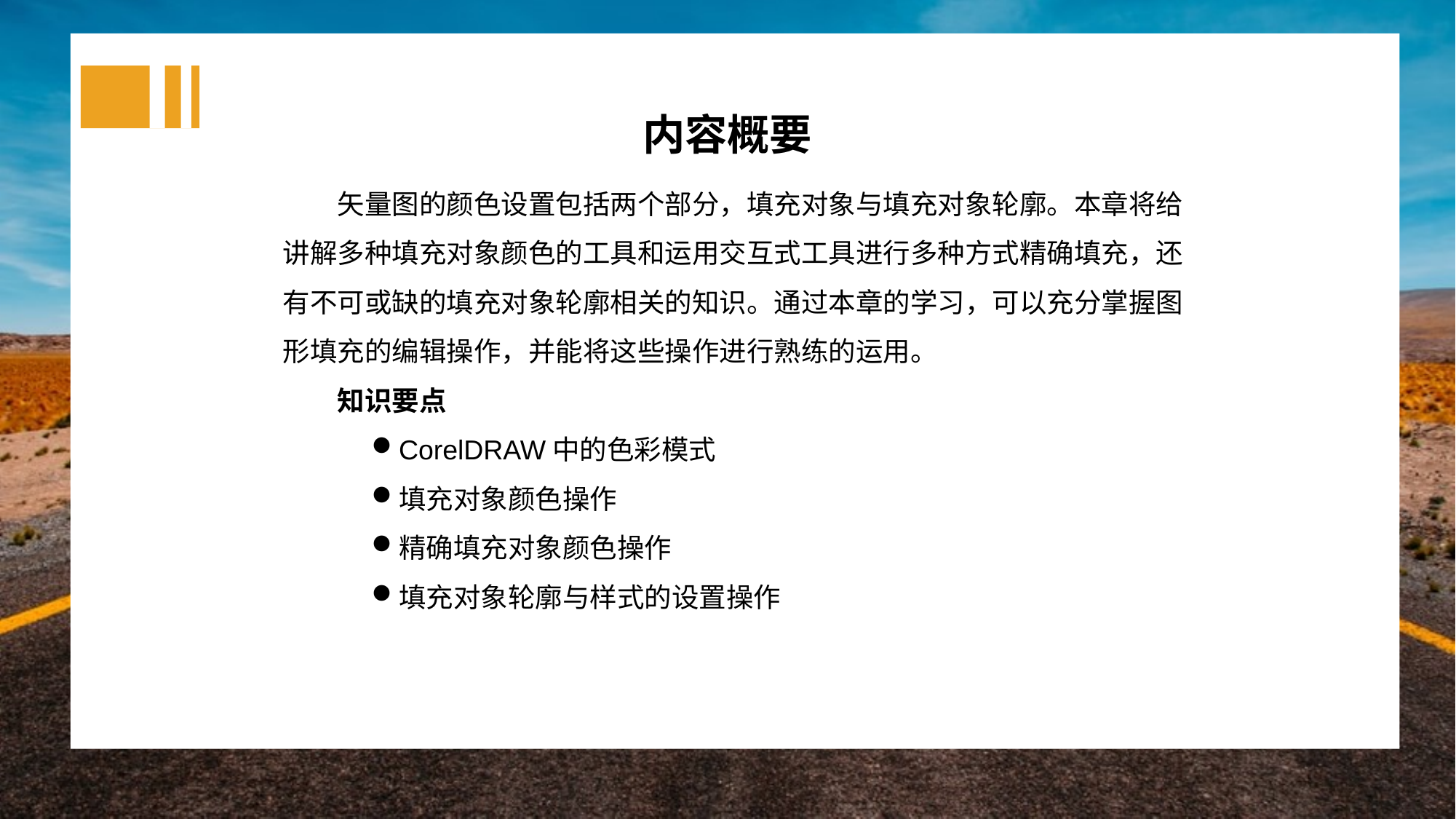

内容概要
矢量图的颜色设置包括两个部分，填充对象与填充对象轮廓。本章将给讲解多种填充对象颜色的工具和运用交互式工具进行多种方式精确填充，还有不可或缺的填充对象轮廓相关的知识。通过本章的学习，可以充分掌握图形填充的编辑操作，并能将这些操作进行熟练的运用。
知识要点
CorelDRAW中的色彩模式
填充对象颜色操作
精确填充对象颜色操作
填充对象轮廓与样式的设置操作